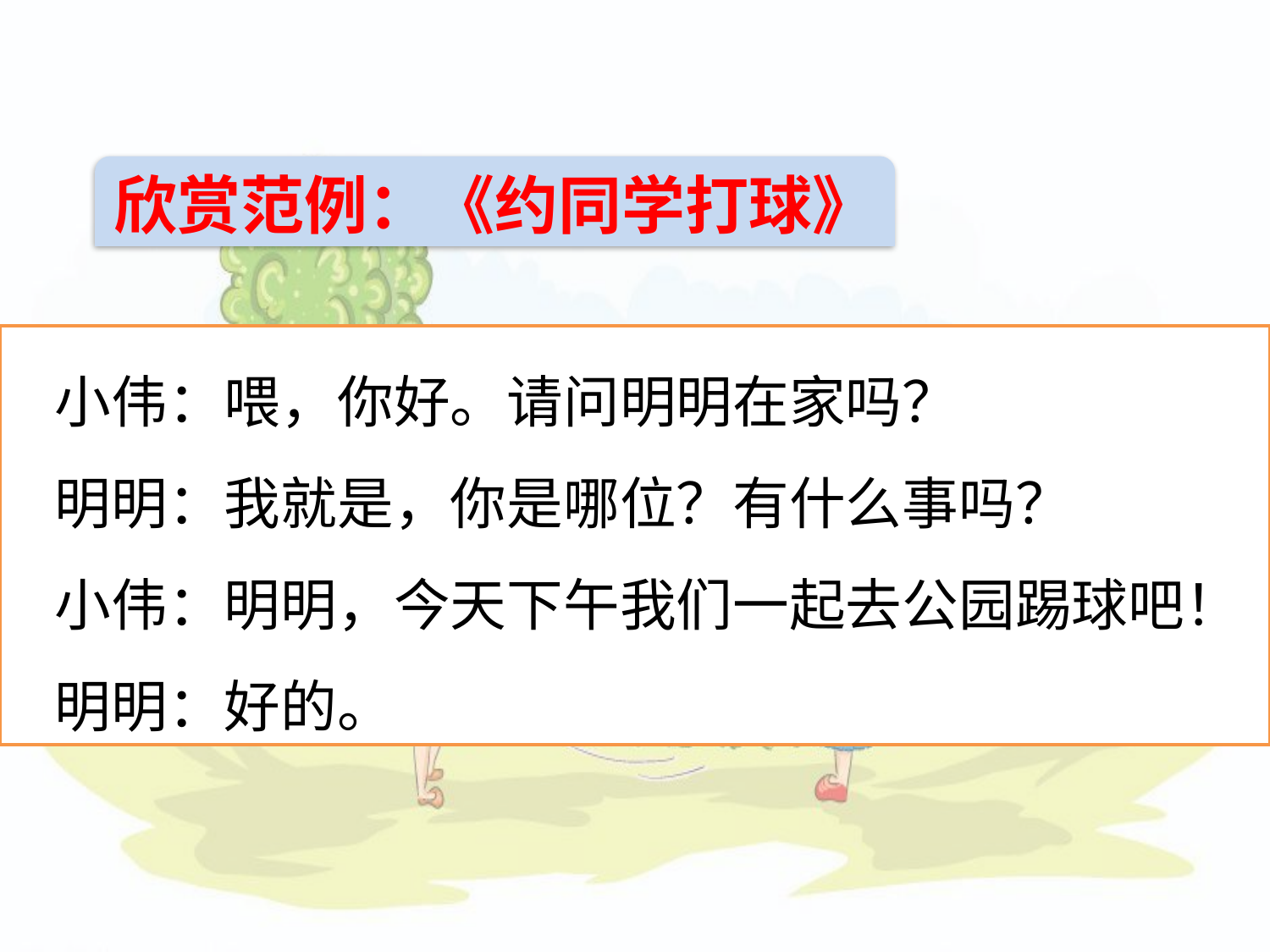

欣赏范例：《约同学打球》
小伟：喂，你好。请问明明在家吗？
明明：我就是，你是哪位？有什么事吗？
小伟：明明，今天下午我们一起去公园踢球吧！
明明：好的。